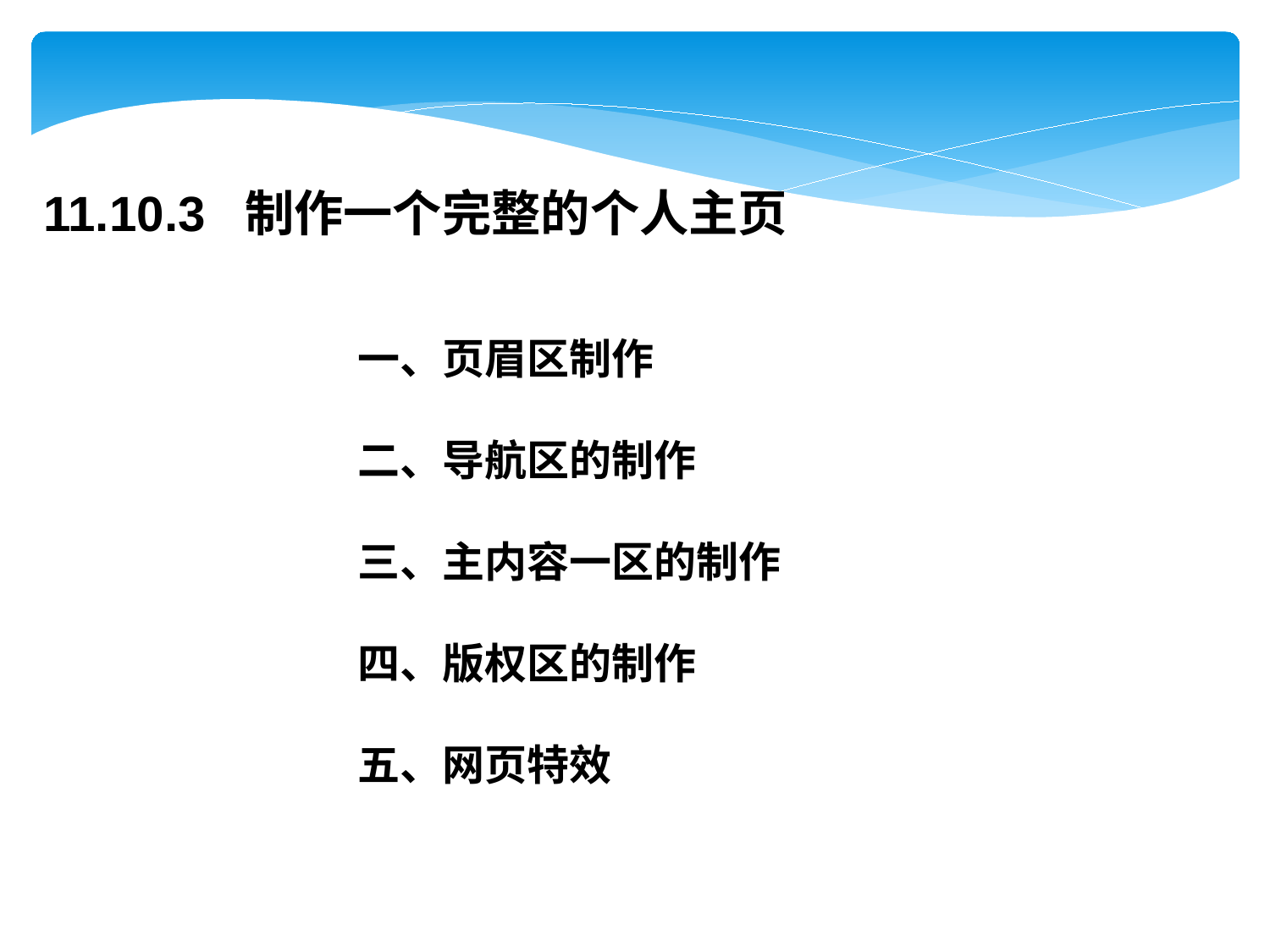

11.10.3  制作一个完整的个人主页
一、页眉区制作

二、导航区的制作

三、主内容一区的制作

四、版权区的制作

五、网页特效